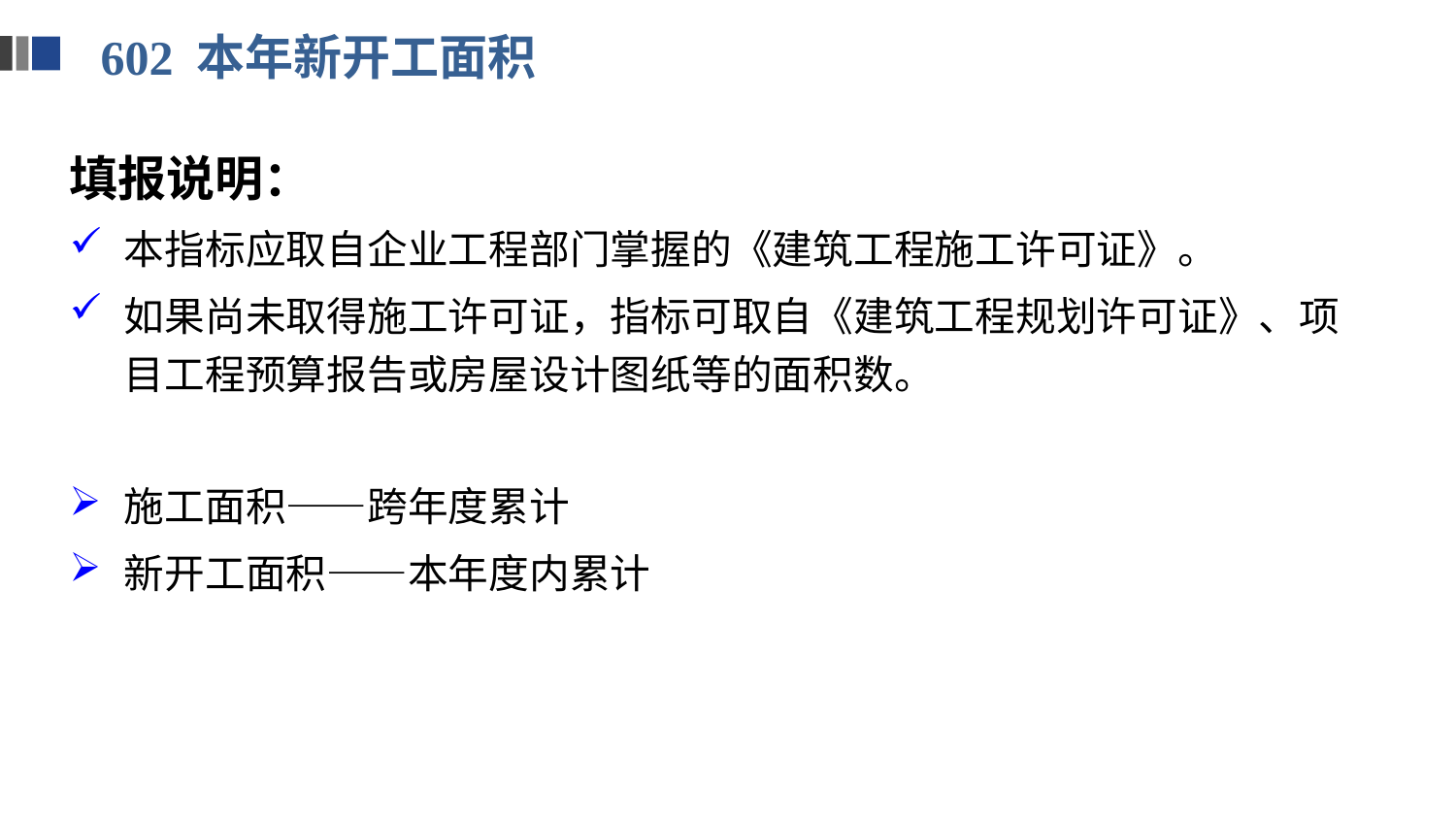

602 本年新开工面积

填报说明：
本指标应取自企业工程部门掌握的《建筑工程施工许可证》。
如果尚未取得施工许可证，指标可取自《建筑工程规划许可证》、项目工程预算报告或房屋设计图纸等的面积数。

施工面积——跨年度累计
新开工面积——本年度内累计